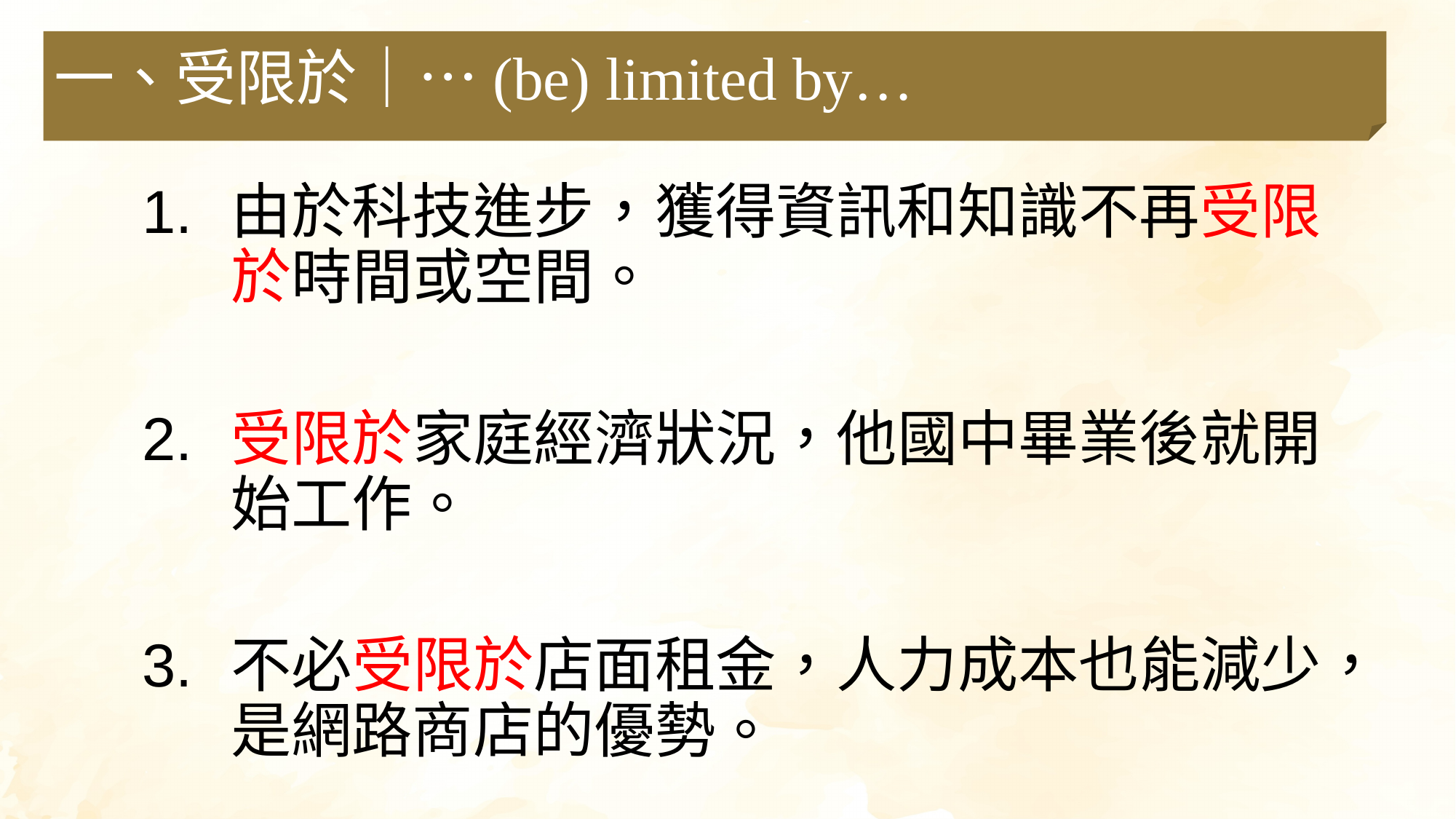

一、受限於｜…(be) limited by…
由於科技進步，獲得資訊和知識不再受限於時間或空間。

受限於家庭經濟狀況，他國中畢業後就開始工作。

不必受限於店面租金，人力成本也能減少，是網路商店的優勢。